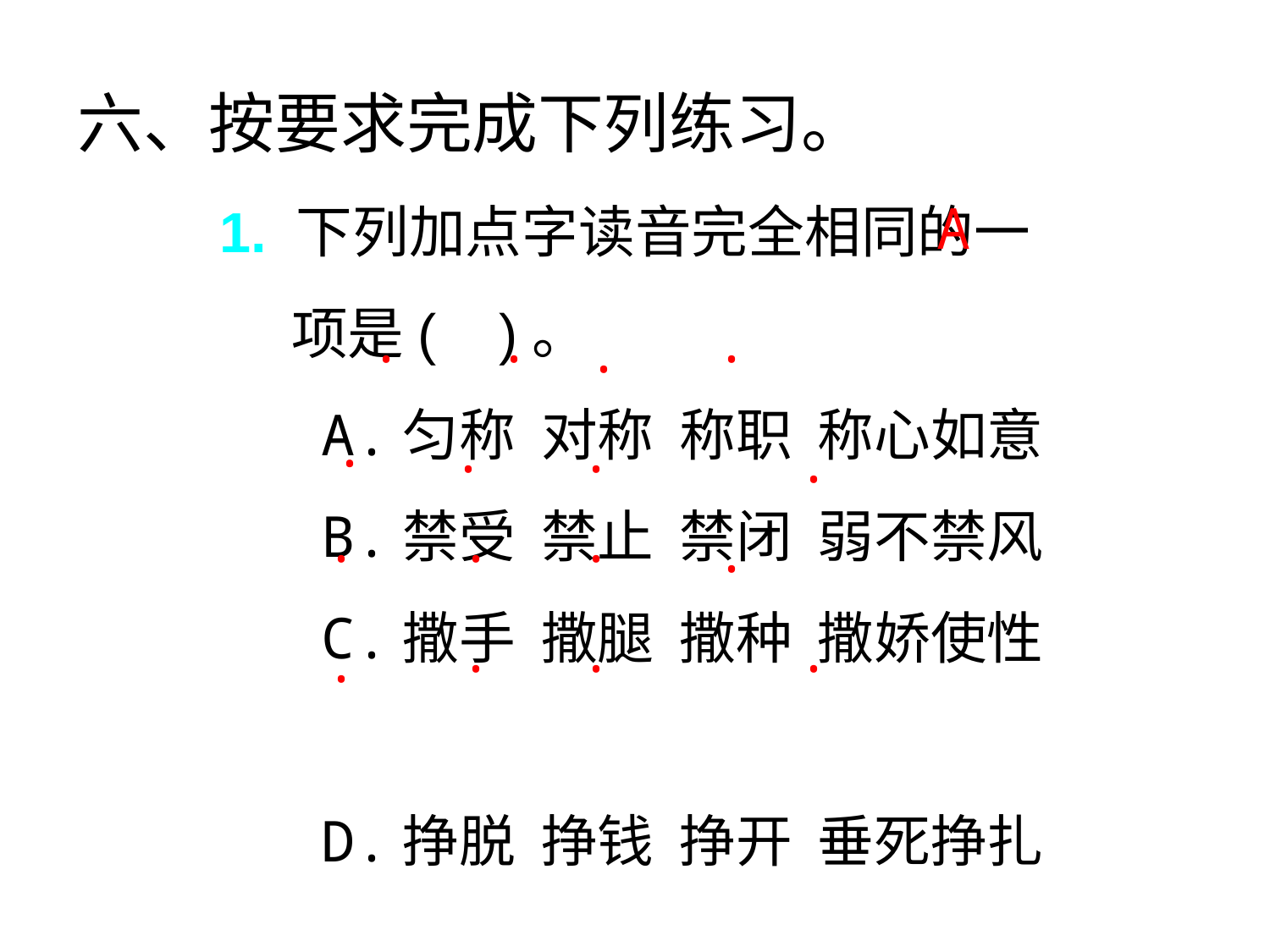

六、按要求完成下列练习。
1. 下列加点字读音完全相同的一项是(    )。
   A.匀称  对称  称职  称心如意
   B.禁受  禁止  禁闭  弱不禁风
   C.撒手  撒腿  撒种  撒娇使性
   D.挣脱  挣钱  挣开  垂死挣扎

A
·
·
·
·
·
·
·
·
·
·
·
·
·
·
·
·